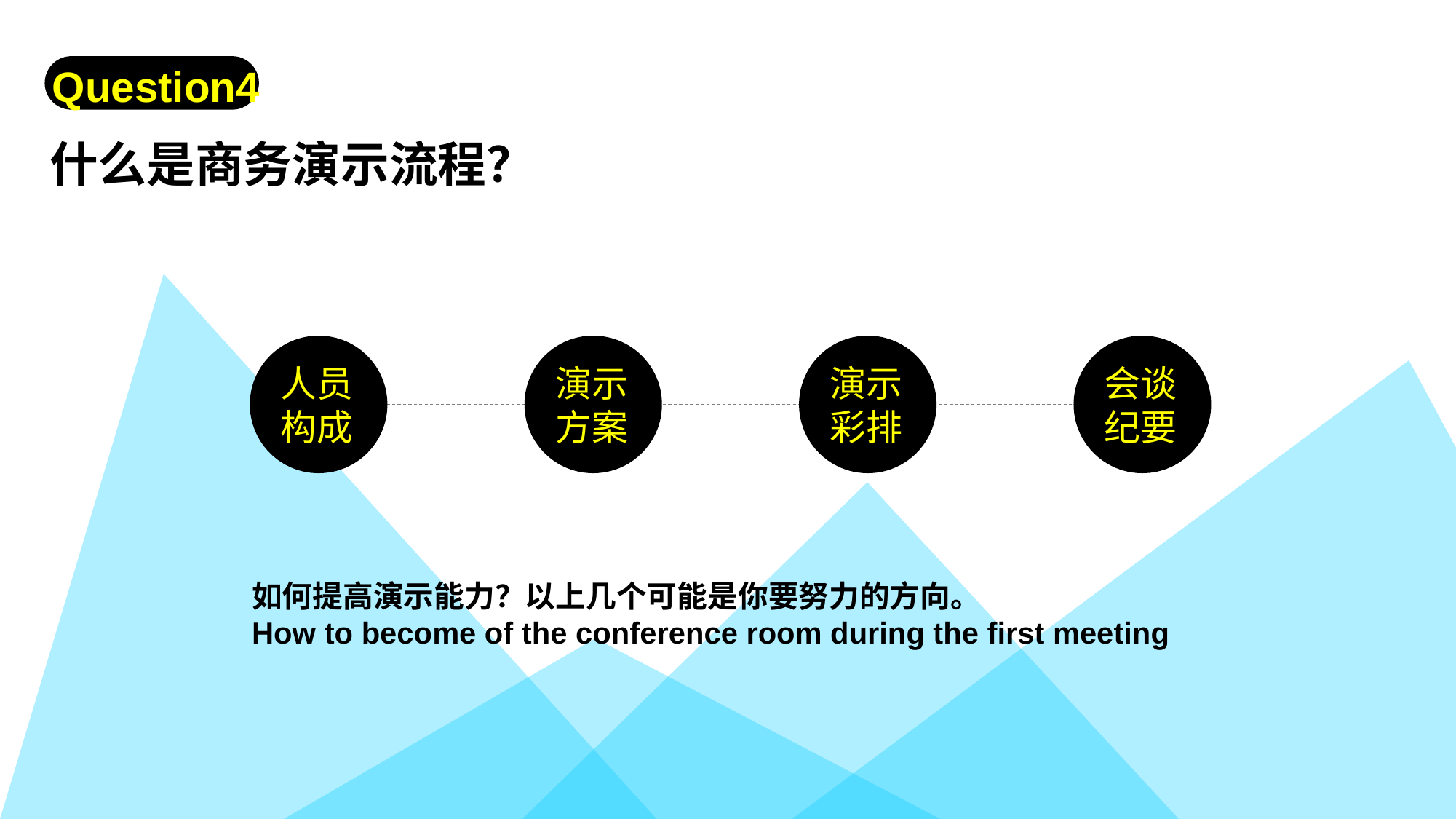

Question4

什么是商务演示流程？
人员构成
演示方案
演示彩排
会谈纪要
如何提高演示能力？以上几个可能是你要努力的方向。
How to become of the conference room during the first meeting